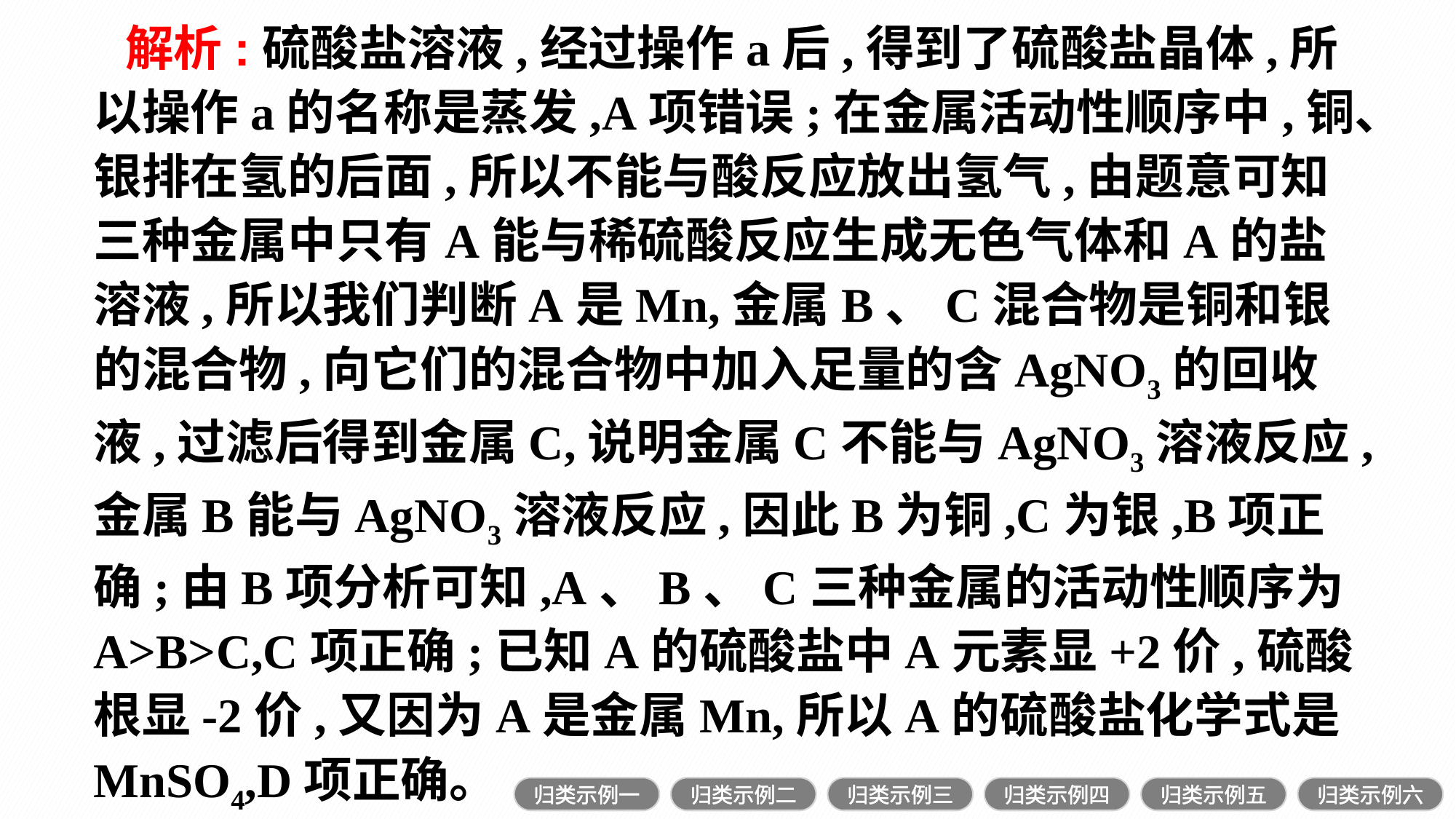

解析:硫酸盐溶液,经过操作a后,得到了硫酸盐晶体,所以操作a的名称是蒸发,A项错误;在金属活动性顺序中,铜、银排在氢的后面,所以不能与酸反应放出氢气,由题意可知三种金属中只有A能与稀硫酸反应生成无色气体和A的盐溶液,所以我们判断A是Mn,金属B、C混合物是铜和银的混合物,向它们的混合物中加入足量的含AgNO3的回收液,过滤后得到金属C,说明金属C不能与AgNO3溶液反应,金属B能与AgNO3溶液反应,因此B为铜,C为银,B项正确;由B项分析可知,A、B、C三种金属的活动性顺序为A>B>C,C项正确;已知A的硫酸盐中A元素显+2价,硫酸根显-2价,又因为A是金属Mn,所以A的硫酸盐化学式是MnSO4,D项正确。
答案:A